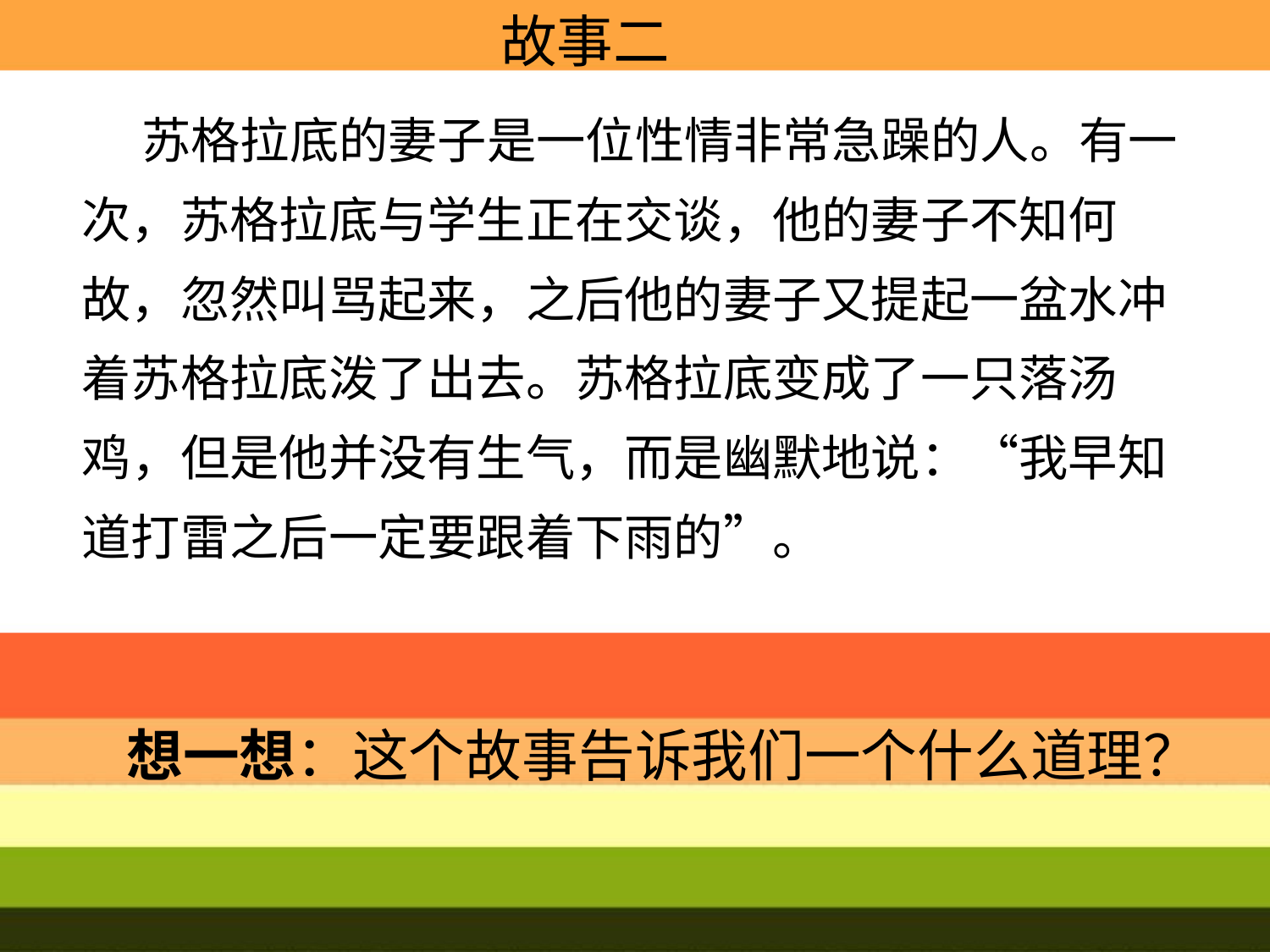

故事二
 苏格拉底的妻子是一位性情非常急躁的人。有一次，苏格拉底与学生正在交谈，他的妻子不知何故，忽然叫骂起来，之后他的妻子又提起一盆水冲着苏格拉底泼了出去。苏格拉底变成了一只落汤鸡，但是他并没有生气，而是幽默地说：“我早知道打雷之后一定要跟着下雨的”。
想一想：这个故事告诉我们一个什么道理？